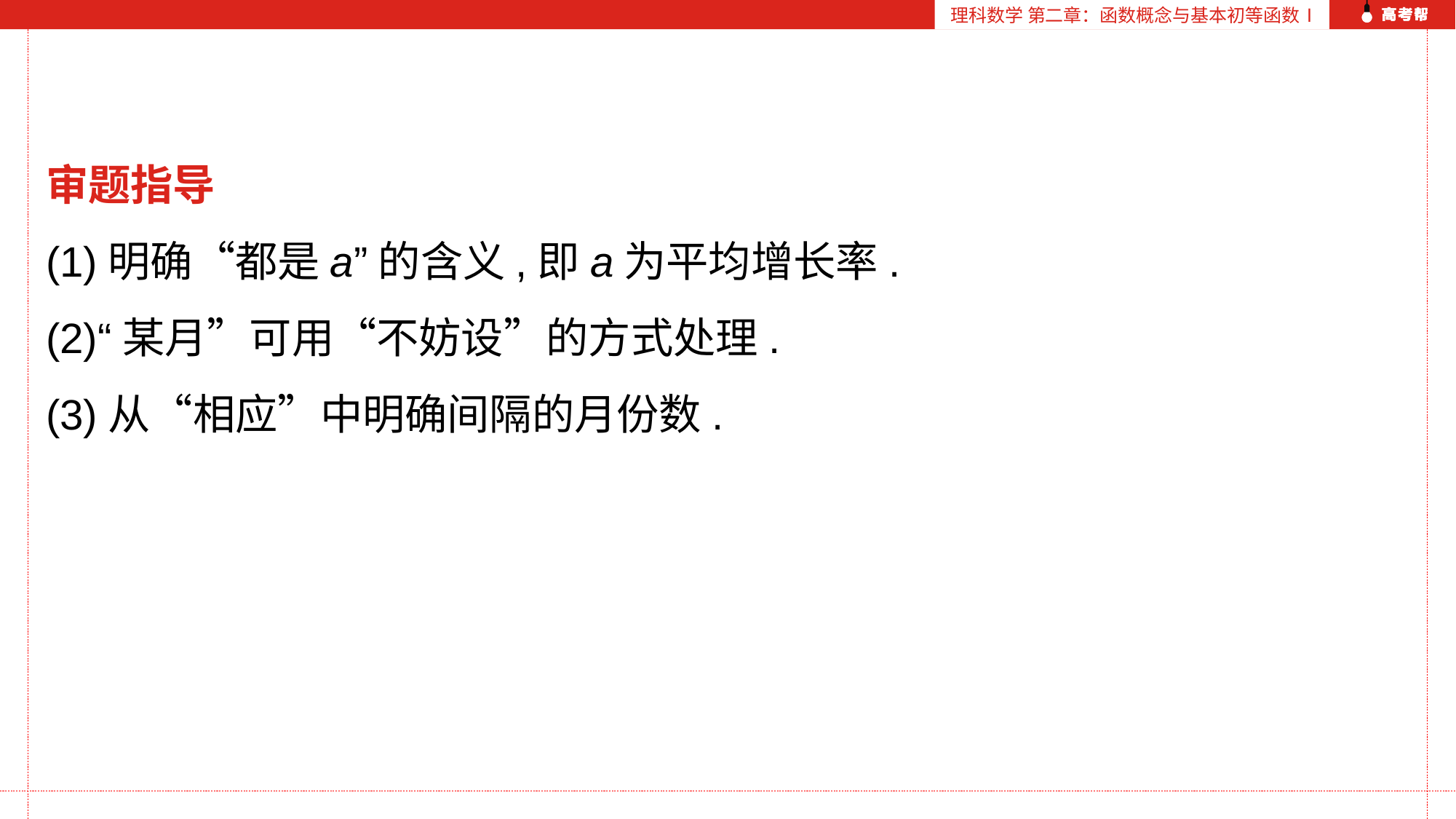

理科数学 第二章：函数概念与基本初等函数Ⅰ

审题指导
(1)明确“都是a”的含义,即a为平均增长率.
(2)“某月”可用“不妨设”的方式处理.
(3)从“相应”中明确间隔的月份数.